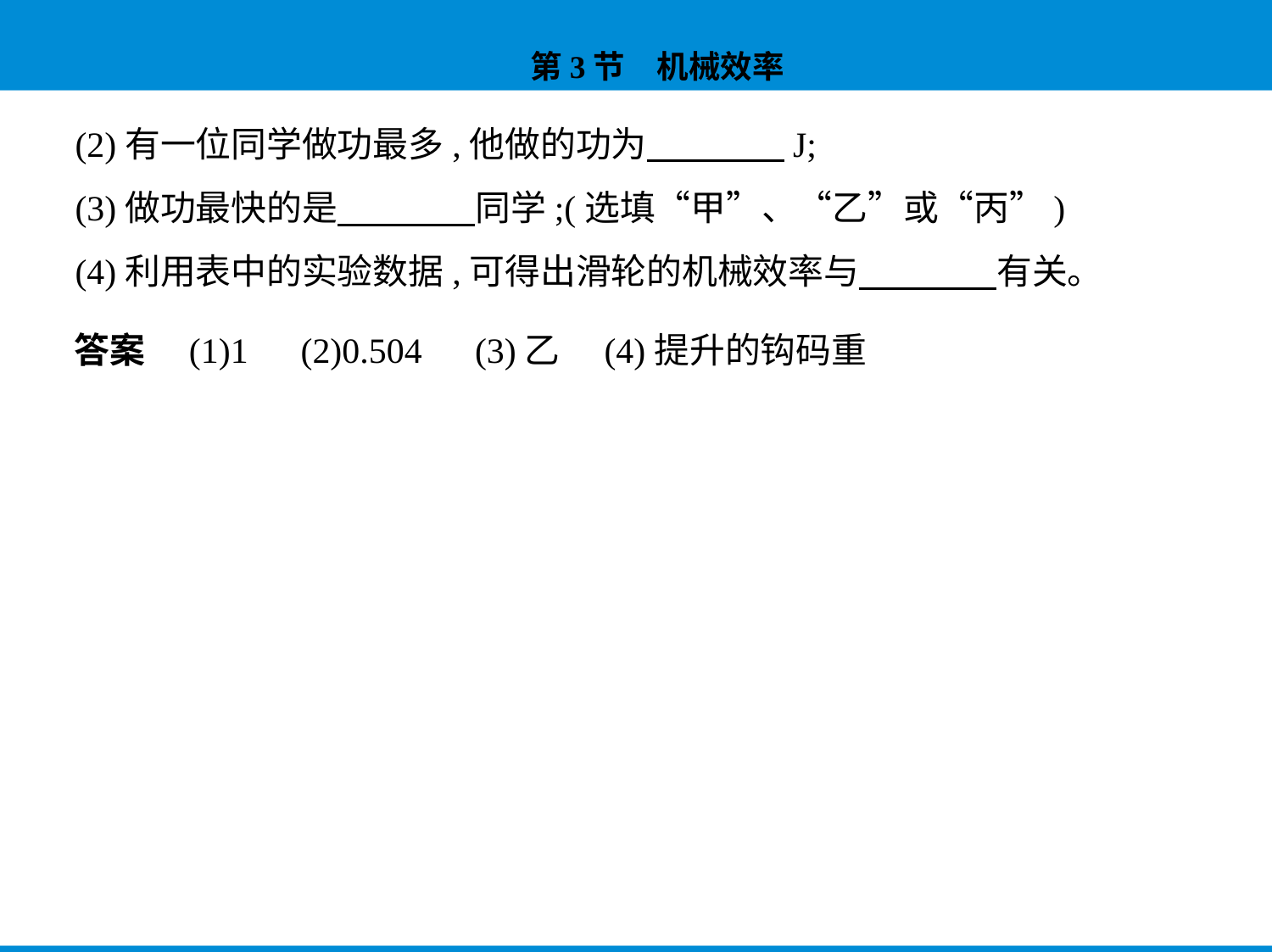

(2)有一位同学做功最多,他做的功为　　　    J;
(3)做功最快的是　　　    同学;(选填“甲”、“乙”或“丙”)
(4)利用表中的实验数据,可得出滑轮的机械效率与　　　    有关。
答案　(1)1　(2)0.504　(3)乙　(4)提升的钩码重